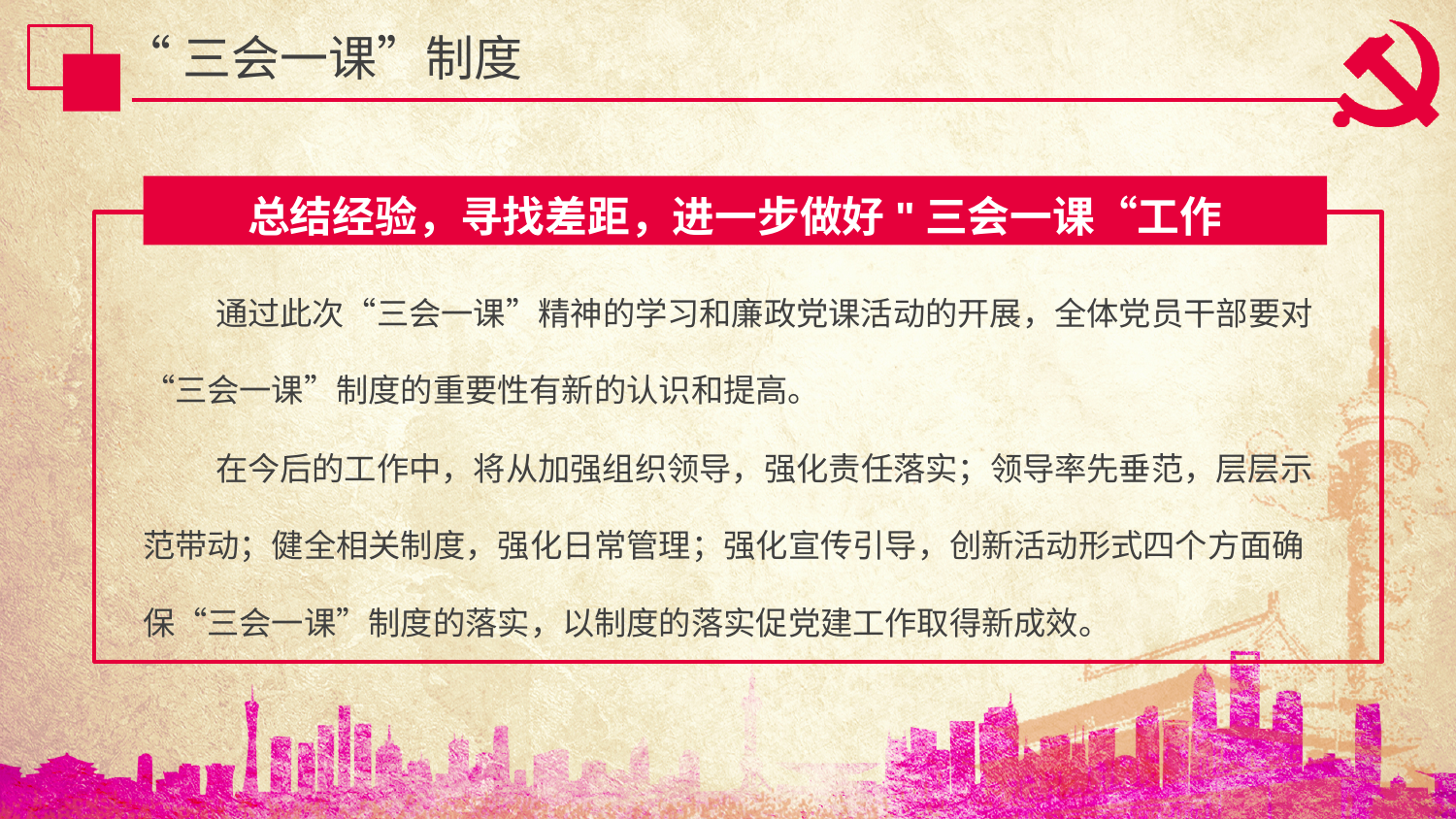

总结经验，寻找差距，进一步做好"三会一课“工作

通过此次“三会一课”精神的学习和廉政党课活动的开展，全体党员干部要对“三会一课”制度的重要性有新的认识和提高。
在今后的工作中，将从加强组织领导，强化责任落实；领导率先垂范，层层示范带动；健全相关制度，强化日常管理；强化宣传引导，创新活动形式四个方面确保“三会一课”制度的落实，以制度的落实促党建工作取得新成效。